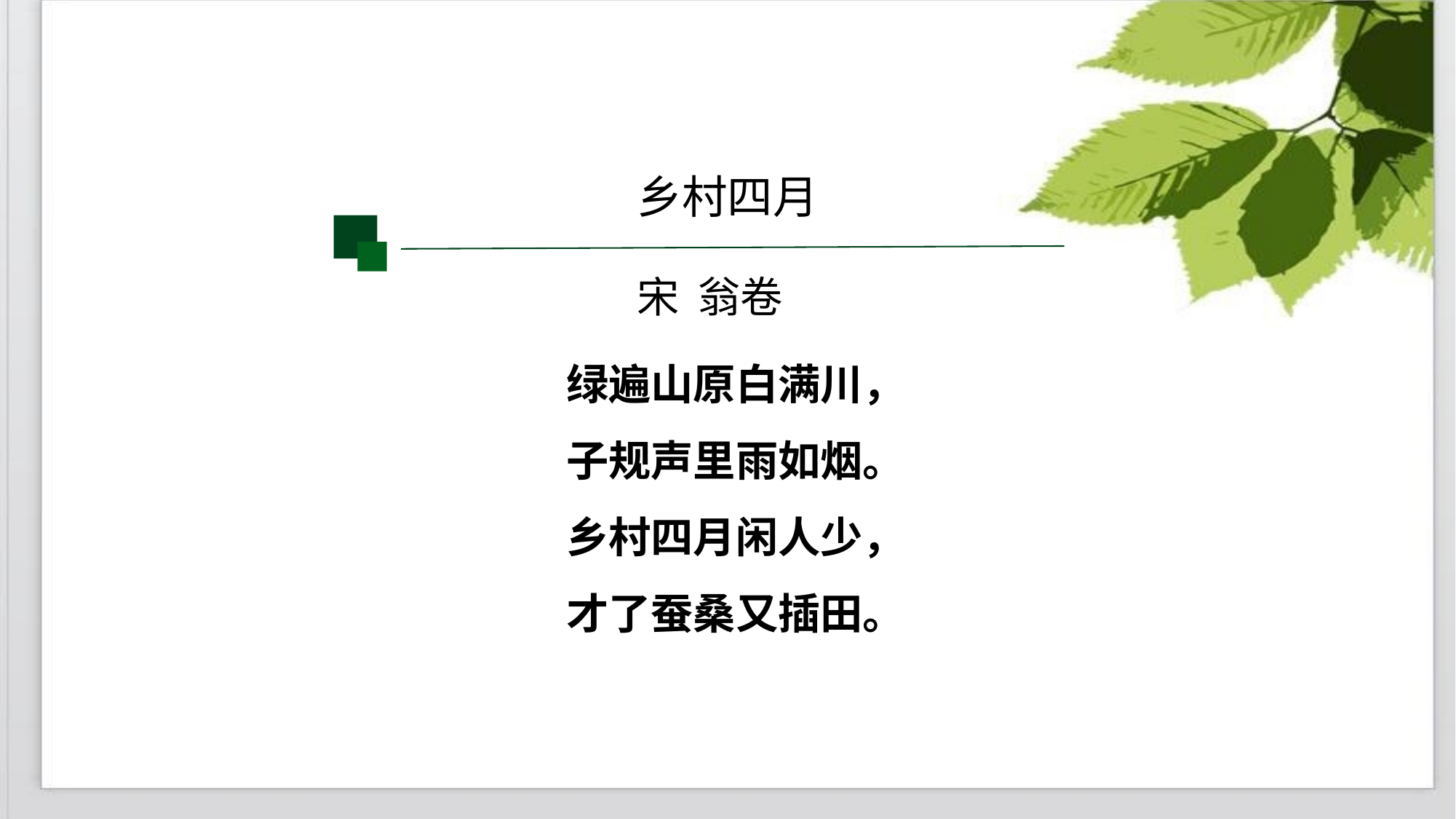

乡村四月

宋  翁卷
绿遍山原白满川，子规声里雨如烟。
乡村四月闲人少，才了蚕桑又插田。